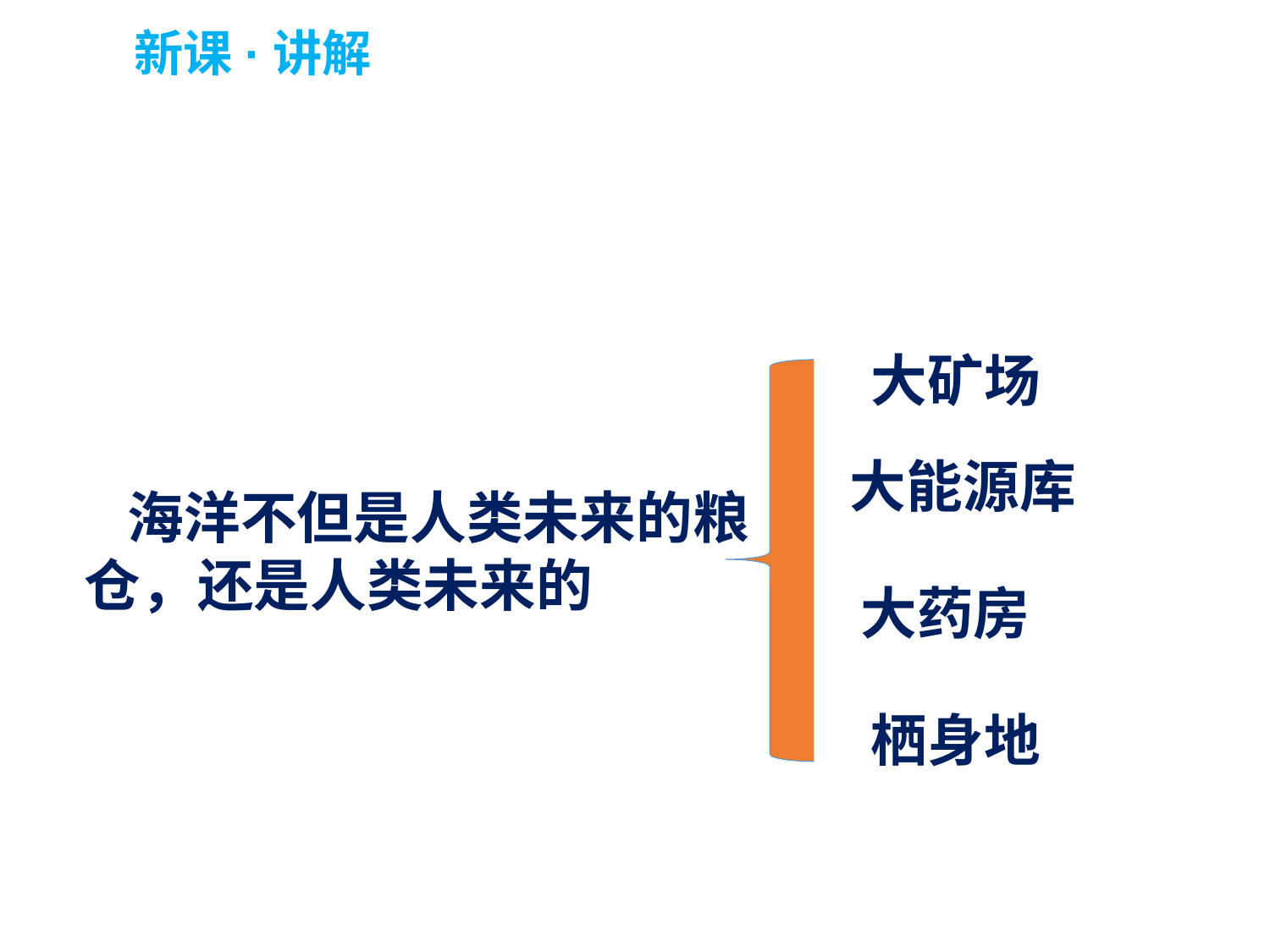

新课·讲解
大矿场

大能源库
      海洋不但是人类未来的粮仓，还是人类未来的
大药房
栖身地